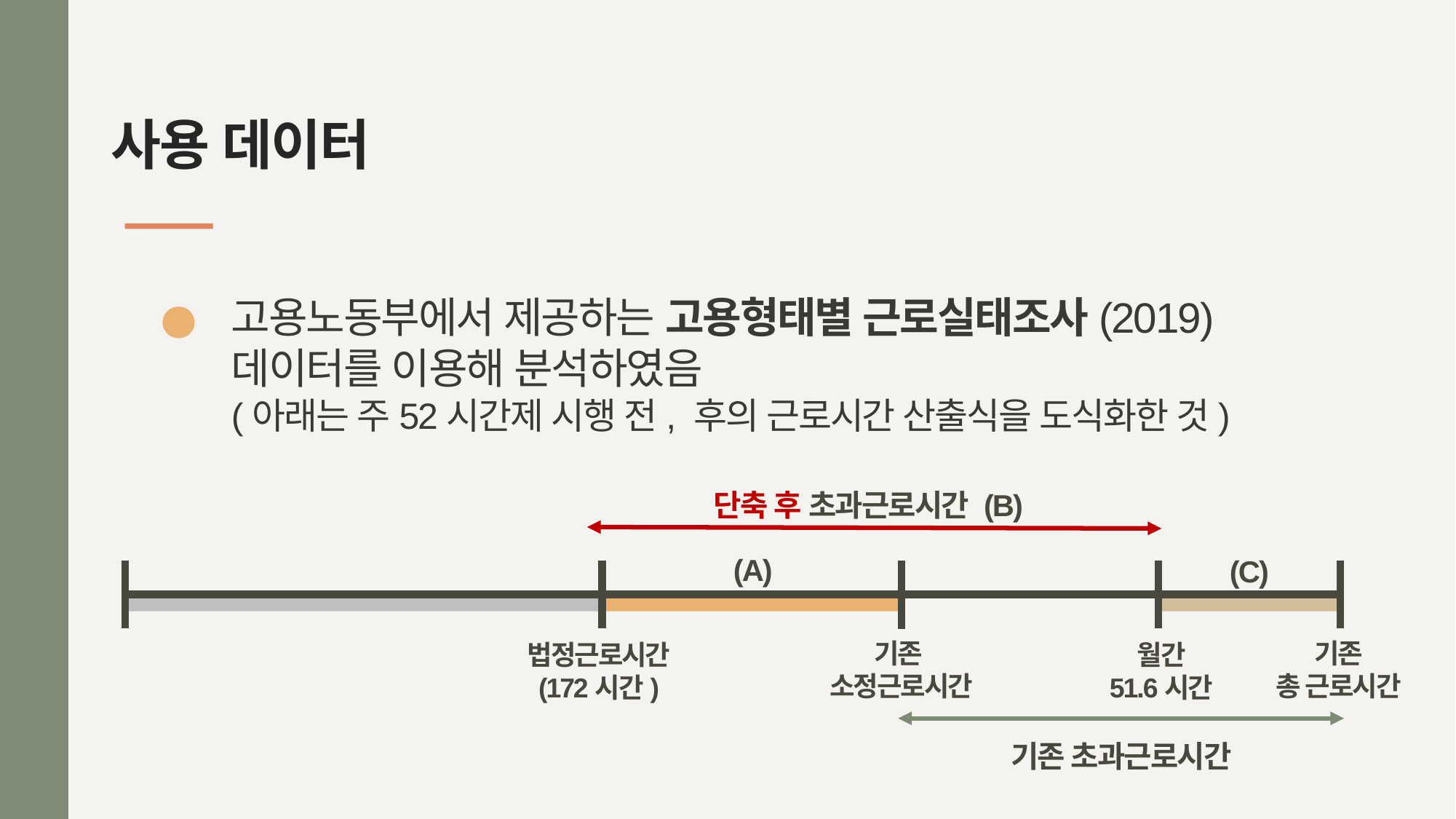

사용 데이터

고용노동부에서 제공하는 고용형태별 근로실태조사(2019)
데이터를 이용해 분석하였음
(아래는 주52시간제 시행 전, 후의 근로시간 산출식을 도식화한 것)

단축 후 초과근로시간 (B)
(A)
(C)

기존
소정근로시간
기존
총 근로시간
법정근로시간
(172시간)
월간
51.6시간
기존 초과근로시간